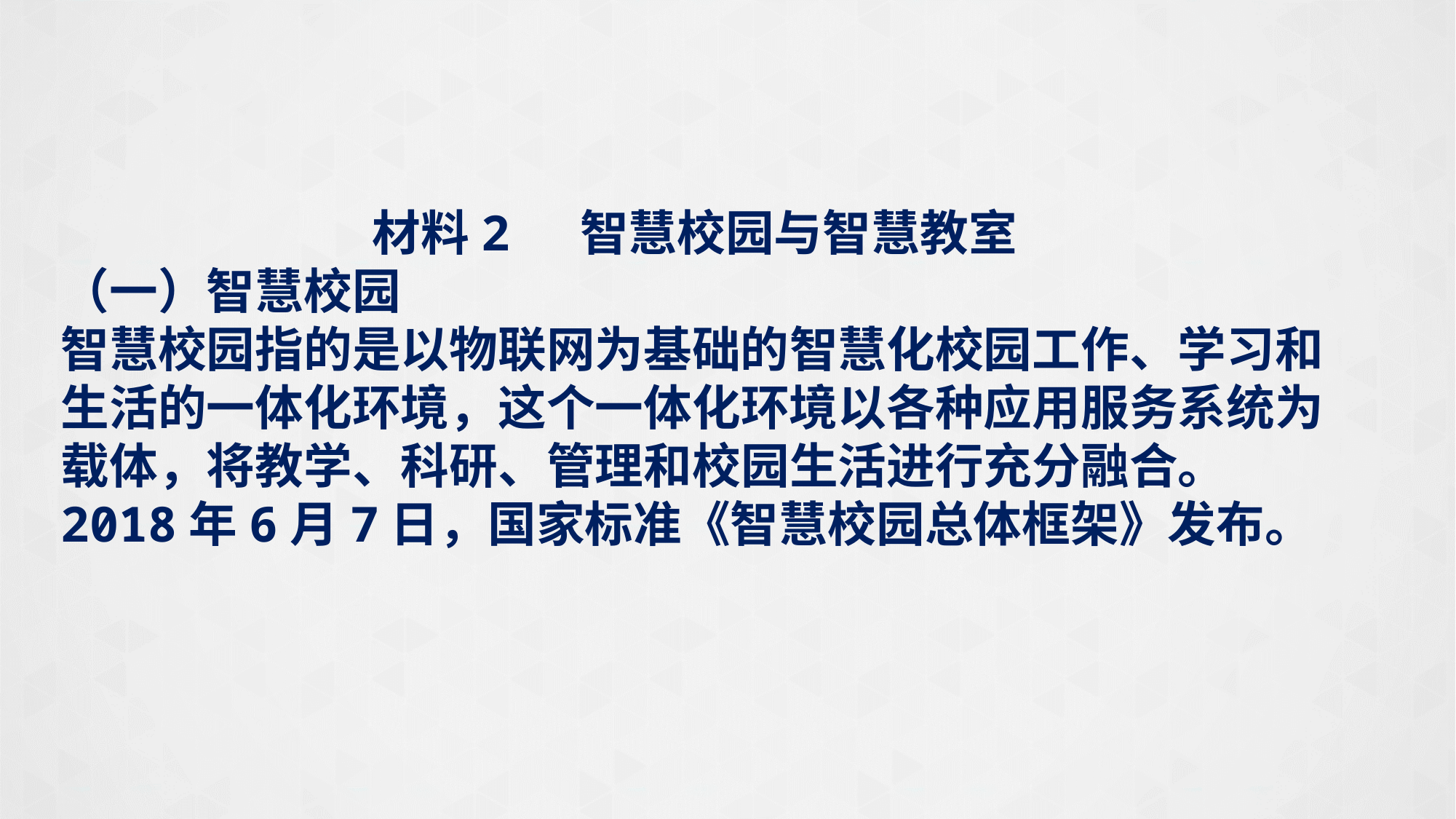

材料2  智慧校园与智慧教室
（一）智慧校园
智慧校园指的是以物联网为基础的智慧化校园工作、学习和生活的一体化环境，这个一体化环境以各种应用服务系统为载体，将教学、科研、管理和校园生活进行充分融合。
2018年6月7日，国家标准《智慧校园总体框架》发布。